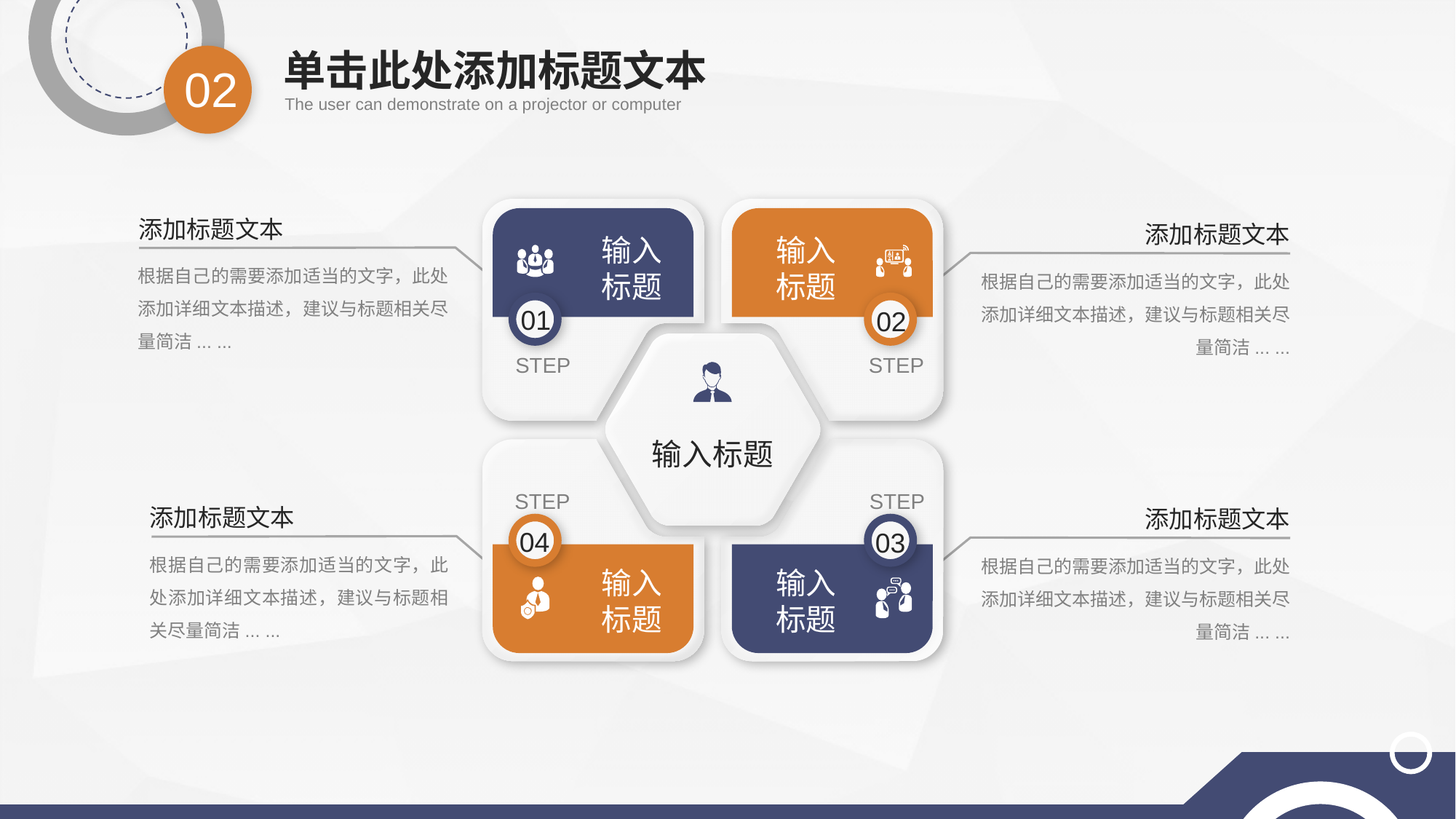

单击此处添加标题文本
02
The user can demonstrate on a projector or computer

输入
标题

01
STEP

输入
标题

02
STEP
添加标题文本

根据自己的需要添加适当的文字，此处添加详细文本描述，建议与标题相关尽量简洁... ...
添加标题文本

根据自己的需要添加适当的文字，此处添加详细文本描述，建议与标题相关尽量简洁... ...

输入标题

STEP

04

输入
标题

STEP

03

输入
标题

添加标题文本

根据自己的需要添加适当的文字，此处添加详细文本描述，建议与标题相关尽量简洁... ...
添加标题文本

根据自己的需要添加适当的文字，此处添加详细文本描述，建议与标题相关尽量简洁... ...